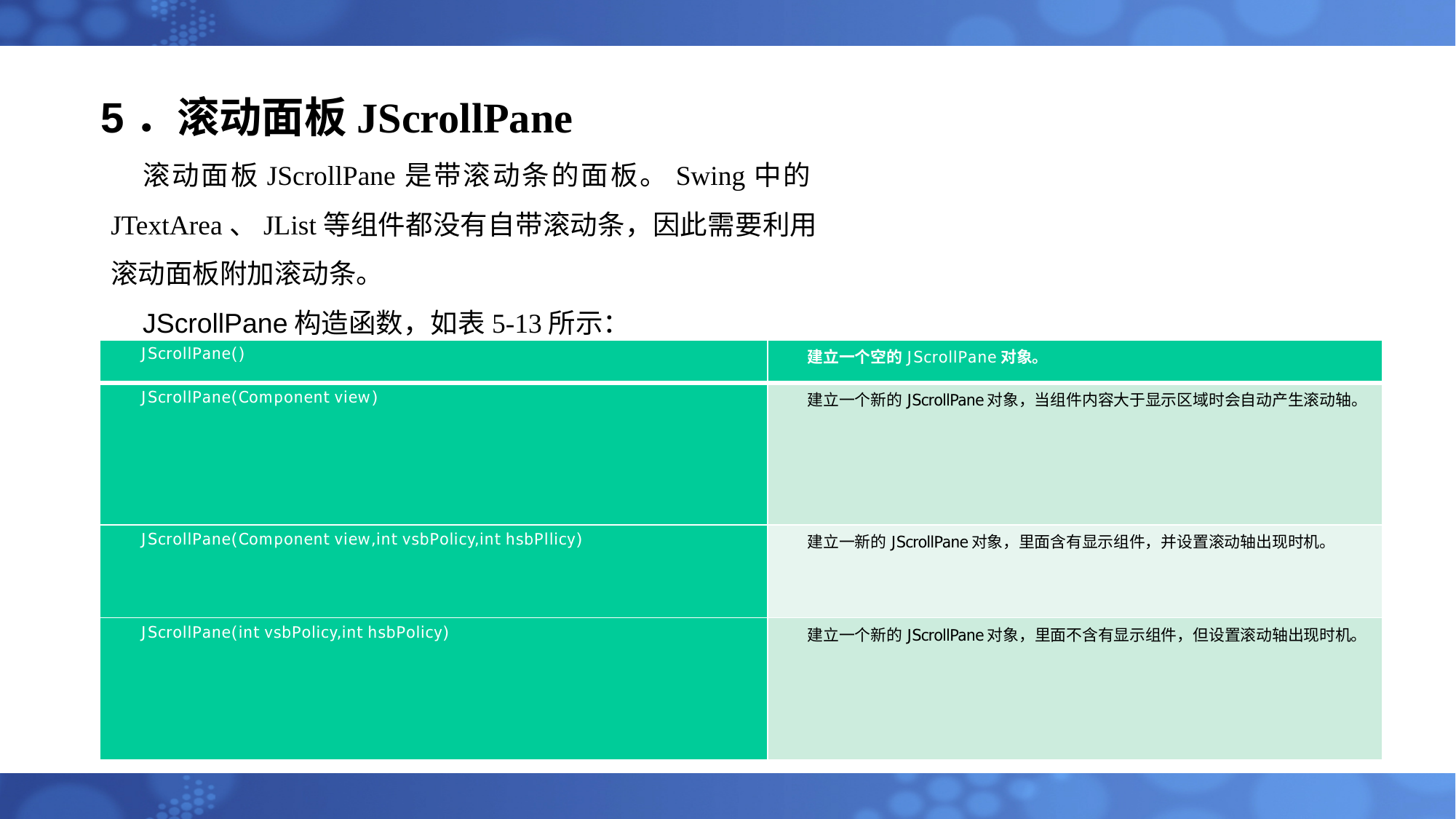

# 5．滚动面板JScrollPane
滚动面板JScrollPane是带滚动条的面板。Swing中的JTextArea、JList等组件都没有自带滚动条，因此需要利用滚动面板附加滚动条。
JScrollPane构造函数，如表5-13所示：
| JScrollPane() | 建立一个空的JScrollPane对象。 |
| --- | --- |
| JScrollPane(Component view) | 建立一个新的JScrollPane对象，当组件内容大于显示区域时会自动产生滚动轴。 |
| JScrollPane(Component view,int vsbPolicy,int hsbPllicy) | 建立一新的JScrollPane对象，里面含有显示组件，并设置滚动轴出现时机。 |
| JScrollPane(int vsbPolicy,int hsbPolicy) | 建立一个新的JScrollPane对象，里面不含有显示组件，但设置滚动轴出现时机。 |